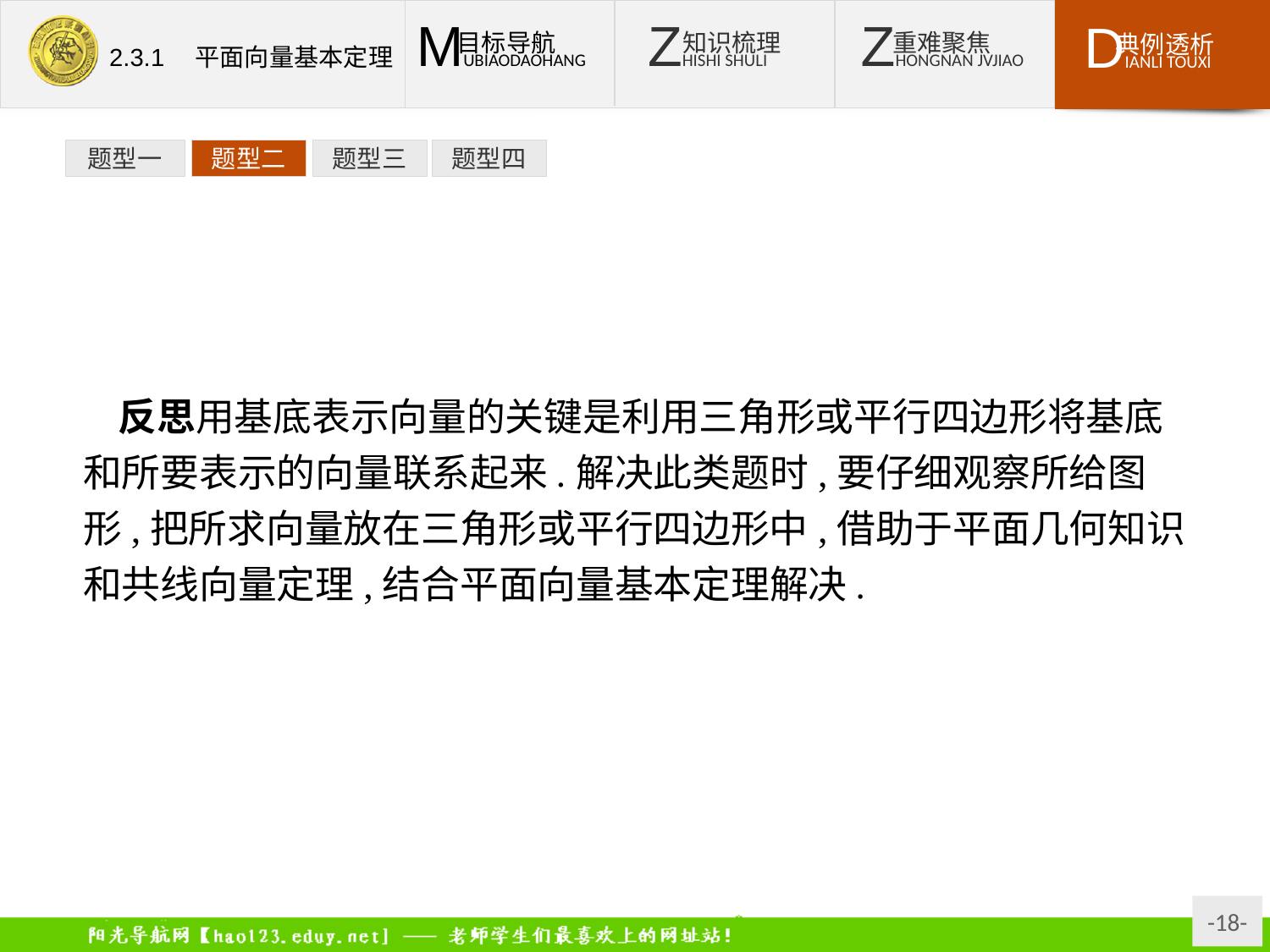

题型一
题型二
题型三
题型四
反思用基底表示向量的关键是利用三角形或平行四边形将基底和所要表示的向量联系起来.解决此类题时,要仔细观察所给图形,把所求向量放在三角形或平行四边形中,借助于平面几何知识和共线向量定理,结合平面向量基本定理解决.